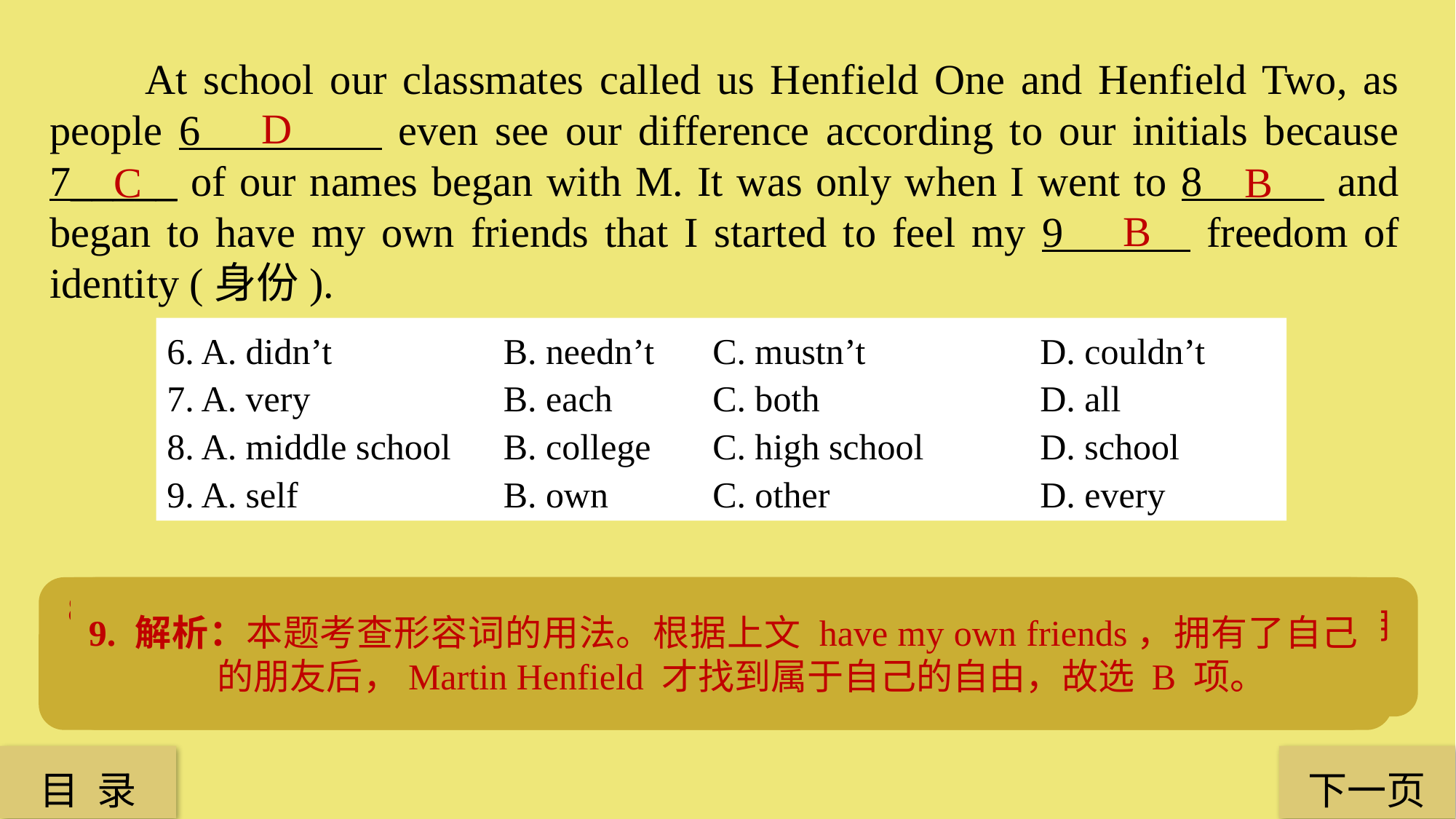

At school our classmates called us Henfield One and Henfield Two, as people 6            even see our difference according to our initials because 7_____ of our names began with M. It was only when I went to 8          and began to have my own friends that I started to feel my 9         freedom of identity (身份).
D
C
B
B
6. A. didn’t	 	 B. needn’t 	C. mustn’t 		D. couldn’t
7. A. very 		 B. each 	C. both 		D. all
8. A. middle school	 B. college 	C. high school 	D. school
9. A. self 		 B. own 	C. other 		D. every
6. 解析：本题考查情态动词的用法。根据句意，在学校，同学们给我们取了两个代号 ——Henfield One 和 Henfield Two，因为他们不能通过双胞胎名字的首字母分辨他们，再结合上下文应用过去式 couldn’t，故选 D 项。
8. 解析：本题考查联系上下文。根据下文“Before I went to college”可知分界点是大学，直到大学，这对双胞胎分别去上大学，拥有了自己的朋友后，这种情况才有所改变，故选 B 项。
7. 解析：本题考查代词的用法。根据空格后our names可知用复数，两个人用both，故选C项。
9. 解析：本题考查形容词的用法。根据上文 have my own friends，拥有了自己的朋友后，Martin Henfield 才找到属于自己的自由，故选 B 项。